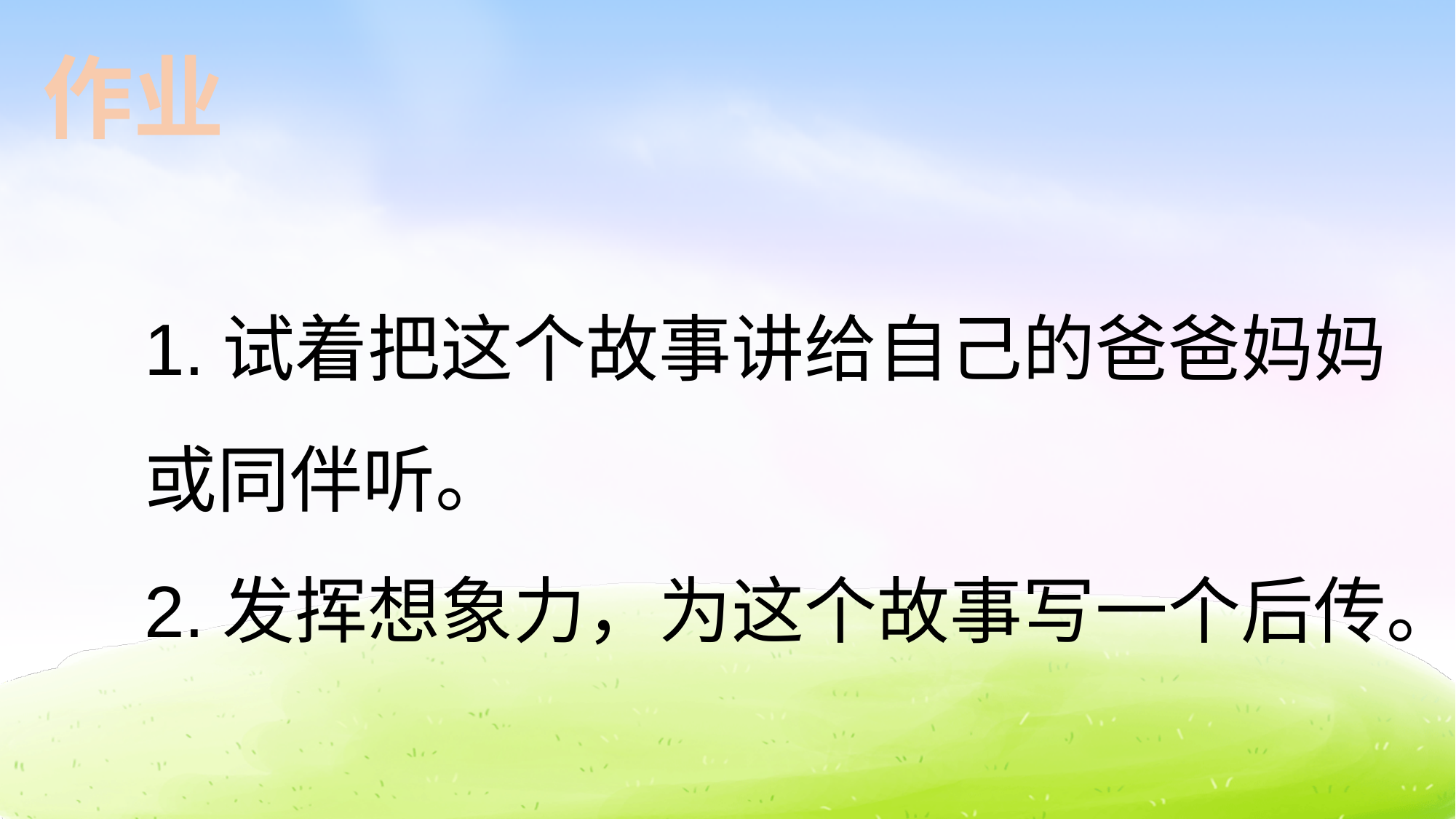

作业
1.试着把这个故事讲给自己的爸爸妈妈或同伴听。
2.发挥想象力，为这个故事写一个后传。